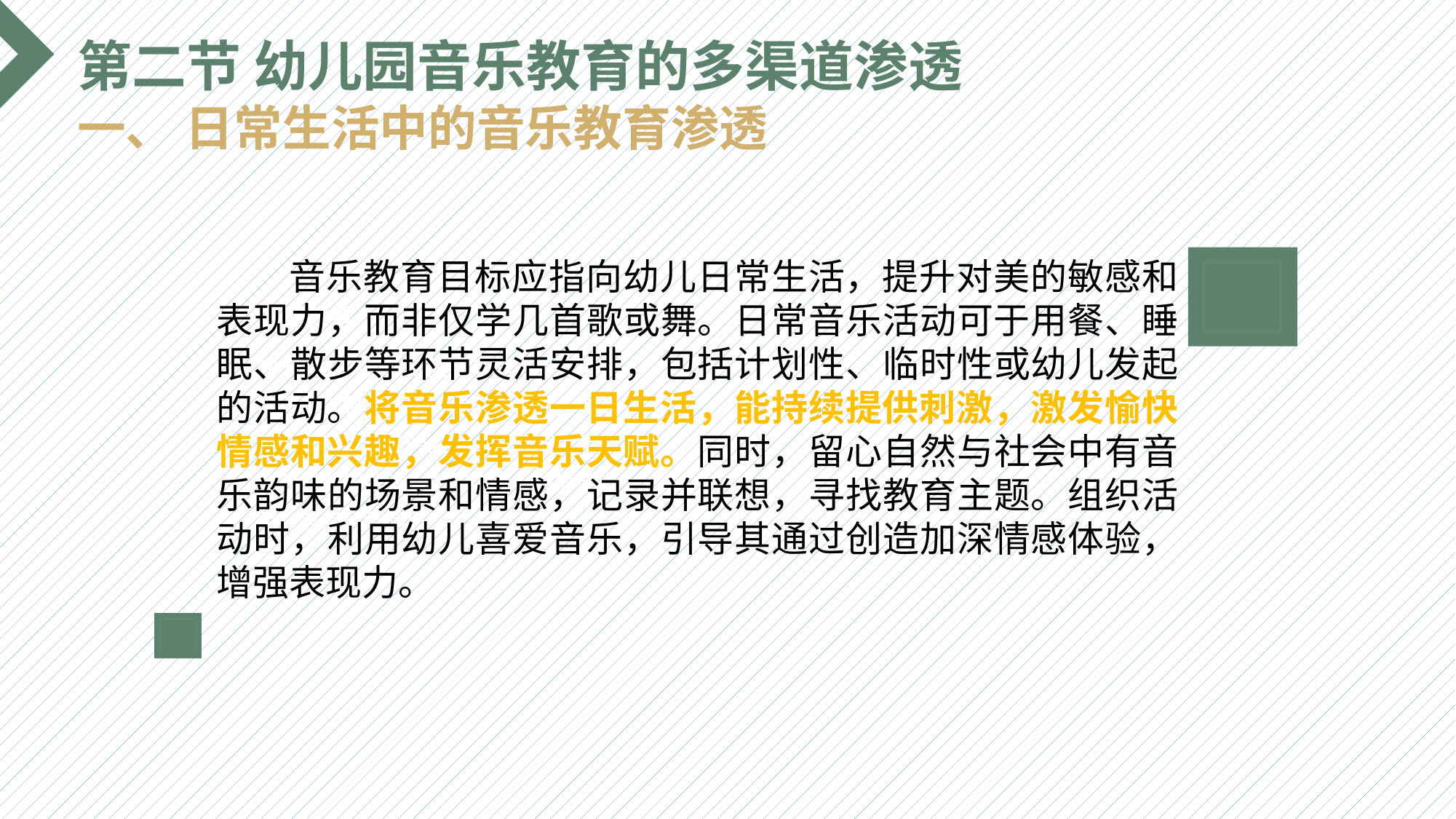

第二节 幼儿园音乐教育的多渠道渗透
一、 日常生活中的音乐教育渗透

 音乐教育目标应指向幼儿日常生活，提升对美的敏感和表现力，而非仅学几首歌或舞。日常音乐活动可于用餐、睡眠、散步等环节灵活安排，包括计划性、临时性或幼儿发起的活动。将音乐渗透一日生活，能持续提供刺激，激发愉快情感和兴趣，发挥音乐天赋。同时，留心自然与社会中有音乐韵味的场景和情感，记录并联想，寻找教育主题。组织活动时，利用幼儿喜爱音乐，引导其通过创造加深情感体验，增强表现力。

选题背景
输入您的内容，请简要说明，言简意赅即可输入您的内容，请简要说明，言简意赅即可输入您的内容，请简要说明，言简意赅即可输入您的内容，请简要说明，言简意赅即可